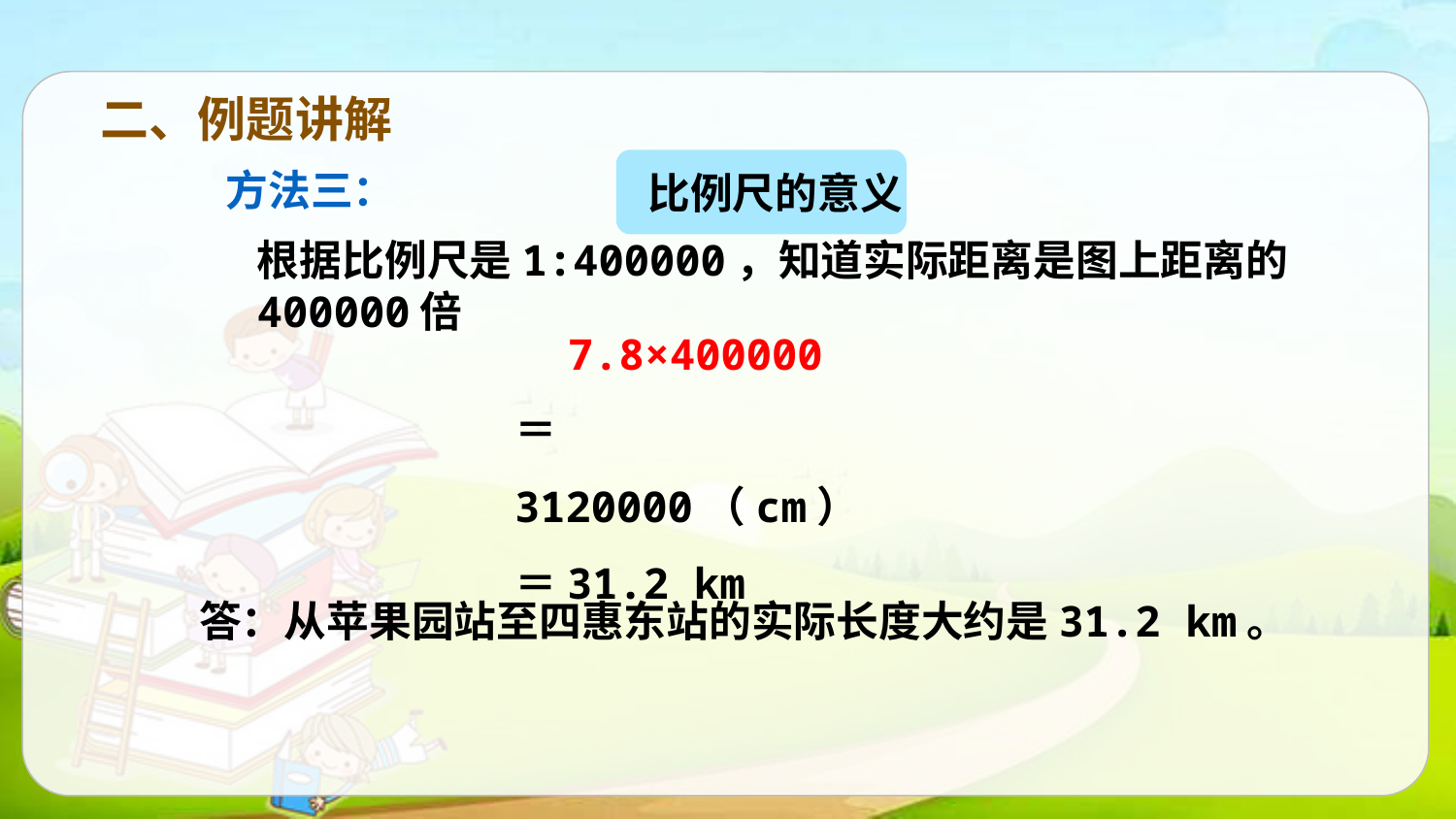

二、例题讲解

比例尺的意义
方法三：
根据比例尺是1:400000，知道实际距离是图上距离的400000倍
     7.8×400000
＝3120000（cm）
＝31.2 km
答：从苹果园站至四惠东站的实际长度大约是31.2 km。